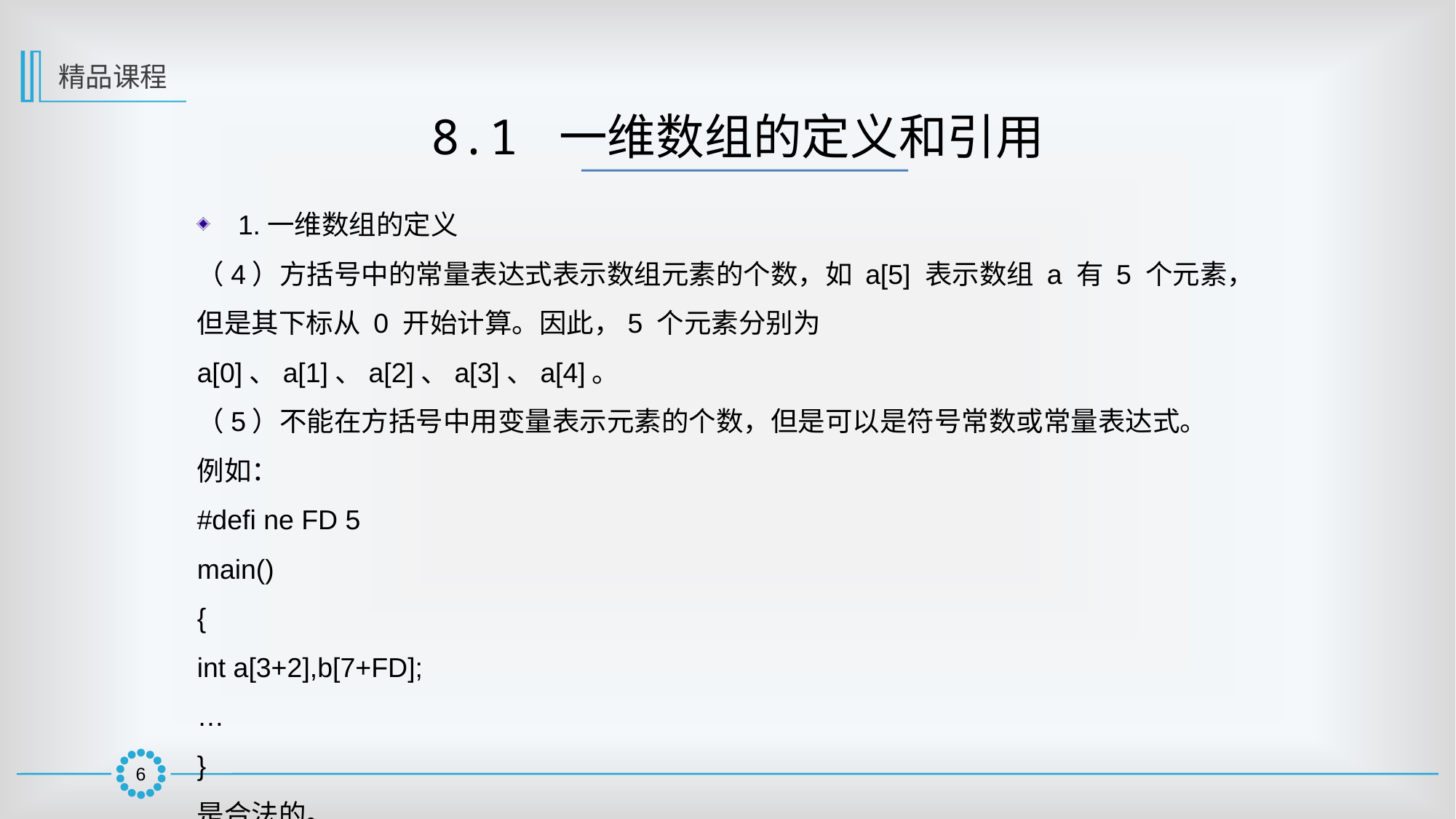

精品课程
8.1 一维数组的定义和引用

1.一维数组的定义
（4）方括号中的常量表达式表示数组元素的个数，如 a[5] 表示数组 a 有 5 个元素，但是其下标从 0 开始计算。因此，5 个元素分别为 a[0]、a[1]、a[2]、a[3]、a[4]。
（5）不能在方括号中用变量表示元素的个数，但是可以是符号常数或常量表达式。
例如：
#defi ne FD 5
main()
{
int a[3+2],b[7+FD];
…
}
是合法的。

6